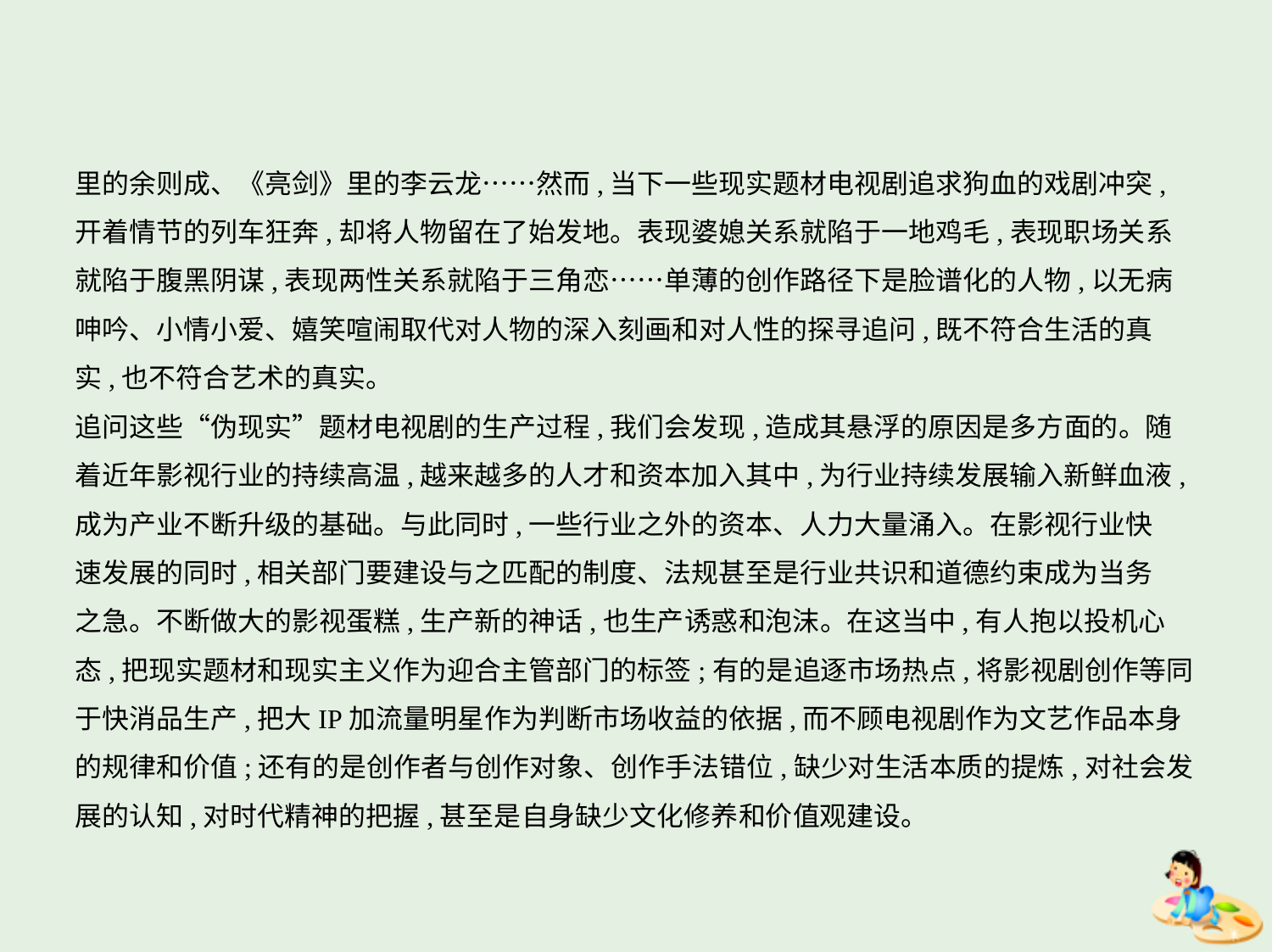

里的余则成、《亮剑》里的李云龙……然而,当下一些现实题材电视剧追求狗血的戏剧冲突,
开着情节的列车狂奔,却将人物留在了始发地。表现婆媳关系就陷于一地鸡毛,表现职场关系
就陷于腹黑阴谋,表现两性关系就陷于三角恋……单薄的创作路径下是脸谱化的人物,以无病
呻吟、小情小爱、嬉笑喧闹取代对人物的深入刻画和对人性的探寻追问,既不符合生活的真
实,也不符合艺术的真实。
追问这些“伪现实”题材电视剧的生产过程,我们会发现,造成其悬浮的原因是多方面的。随
着近年影视行业的持续高温,越来越多的人才和资本加入其中,为行业持续发展输入新鲜血液,
成为产业不断升级的基础。与此同时,一些行业之外的资本、人力大量涌入。在影视行业快
速发展的同时,相关部门要建设与之匹配的制度、法规甚至是行业共识和道德约束成为当务
之急。不断做大的影视蛋糕,生产新的神话,也生产诱惑和泡沫。在这当中,有人抱以投机心
态,把现实题材和现实主义作为迎合主管部门的标签;有的是追逐市场热点,将影视剧创作等同
于快消品生产,把大IP加流量明星作为判断市场收益的依据,而不顾电视剧作为文艺作品本身
的规律和价值;还有的是创作者与创作对象、创作手法错位,缺少对生活本质的提炼,对社会发
展的认知,对时代精神的把握,甚至是自身缺少文化修养和价值观建设。